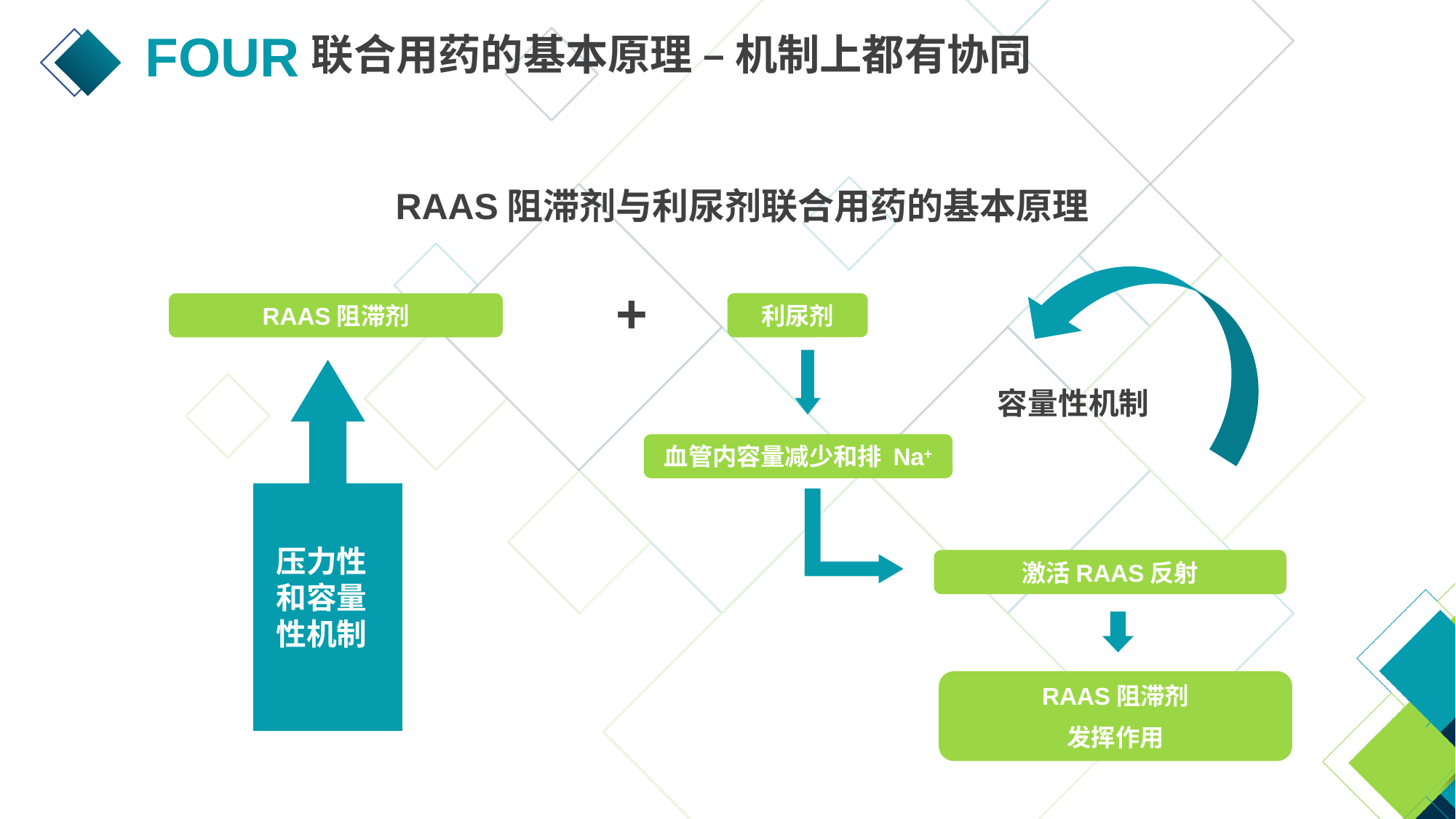

FOUR
联合用药的基本原理 – 机制上都有协同
RAAS阻滞剂与利尿剂联合用药的基本原理

+
RAAS阻滞剂
利尿剂

容量性机制
血管内容量减少和排 Na+

压力性和容量性机制
激活RAAS反射

RAAS阻滞剂
发挥作用